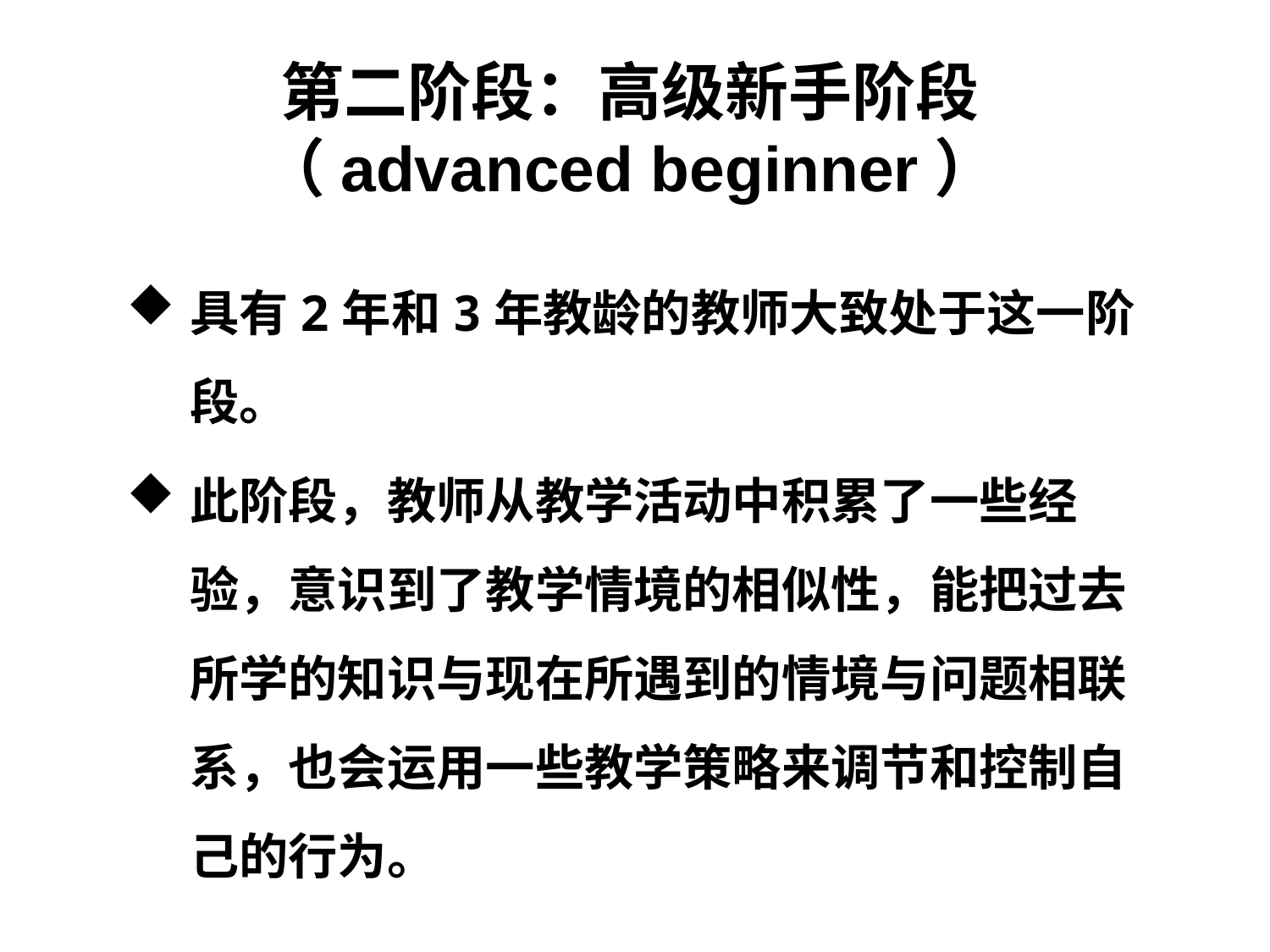

第二阶段：高级新手阶段
（advanced beginner）
具有2年和3年教龄的教师大致处于这一阶段。
此阶段，教师从教学活动中积累了一些经验，意识到了教学情境的相似性，能把过去所学的知识与现在所遇到的情境与问题相联系，也会运用一些教学策略来调节和控制自己的行为。